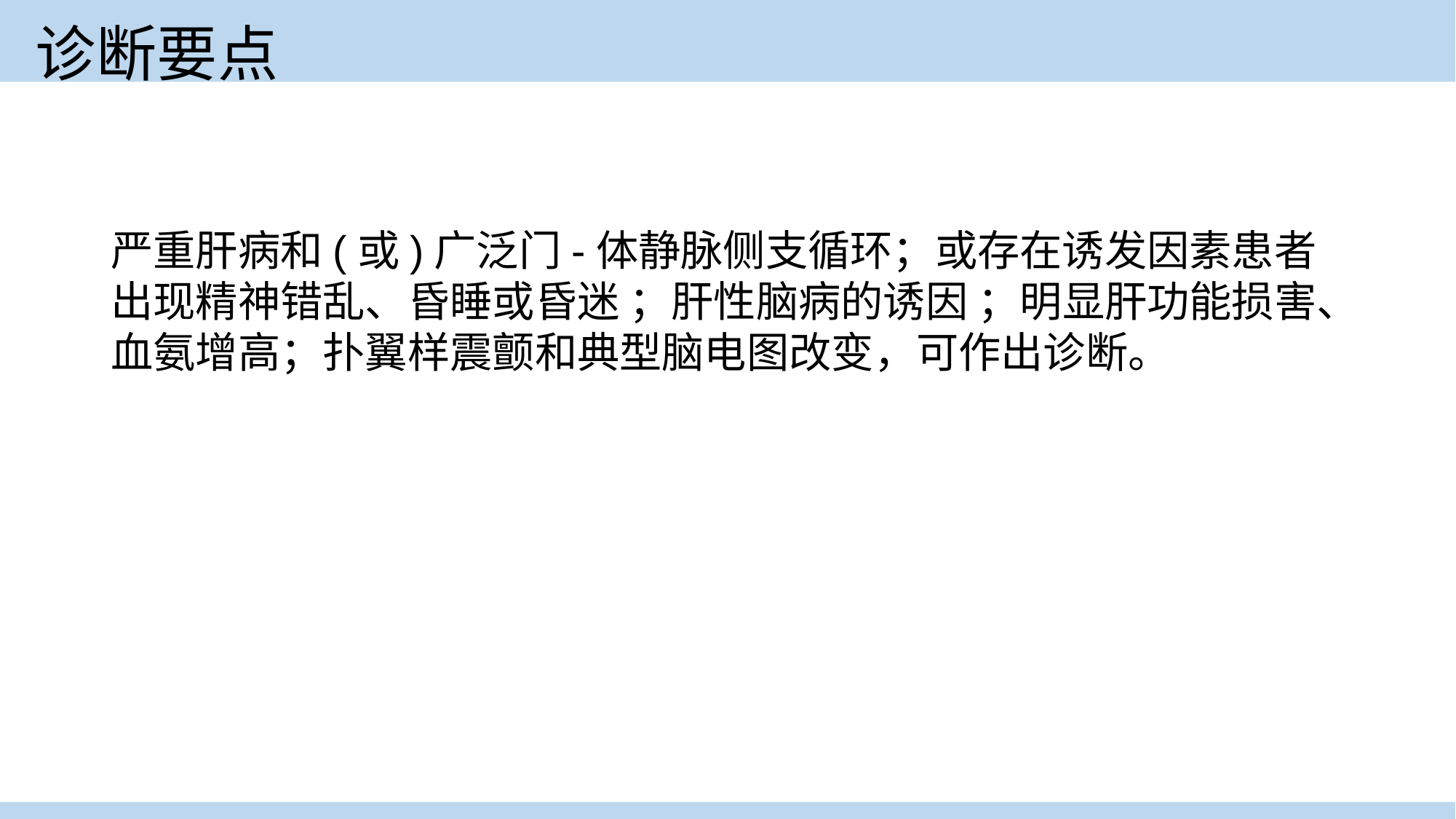

严重肝病和(或)广泛门-体静脉侧支循环；或存在诱发因素患者出现精神错乱、昏睡或昏迷 ；肝性脑病的诱因 ；明显肝功能损害、血氨增高；扑翼样震颤和典型脑电图改变，可作出诊断。
# 诊断要点